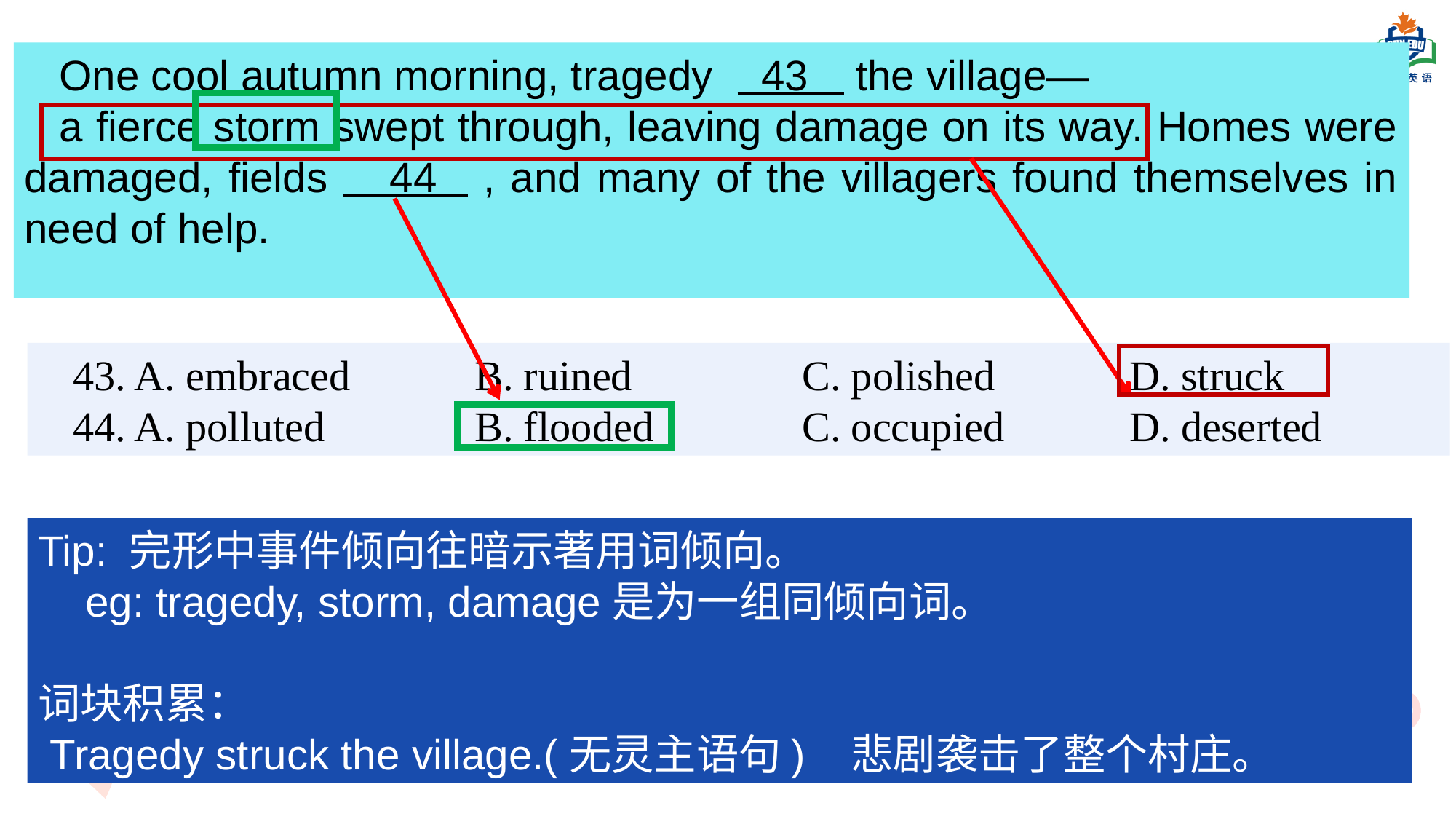

One cool autumn morning, tragedy    43    the village—
a fierce storm swept through, leaving damage on its way. Homes were damaged, fields    44   , and many of the villagers found themselves in need of help.

43. A. embraced         	B. ruined             	C. polished           	D. struck
44. A. polluted          	B. flooded            	C. occupied           	D. deserted

Tip: 完形中事件倾向往暗示著用词倾向。
    eg: tragedy, storm, damage是为一组同倾向词。

词块积累：
 Tragedy struck the village.(无灵主语句)   悲剧袭击了整个村庄。